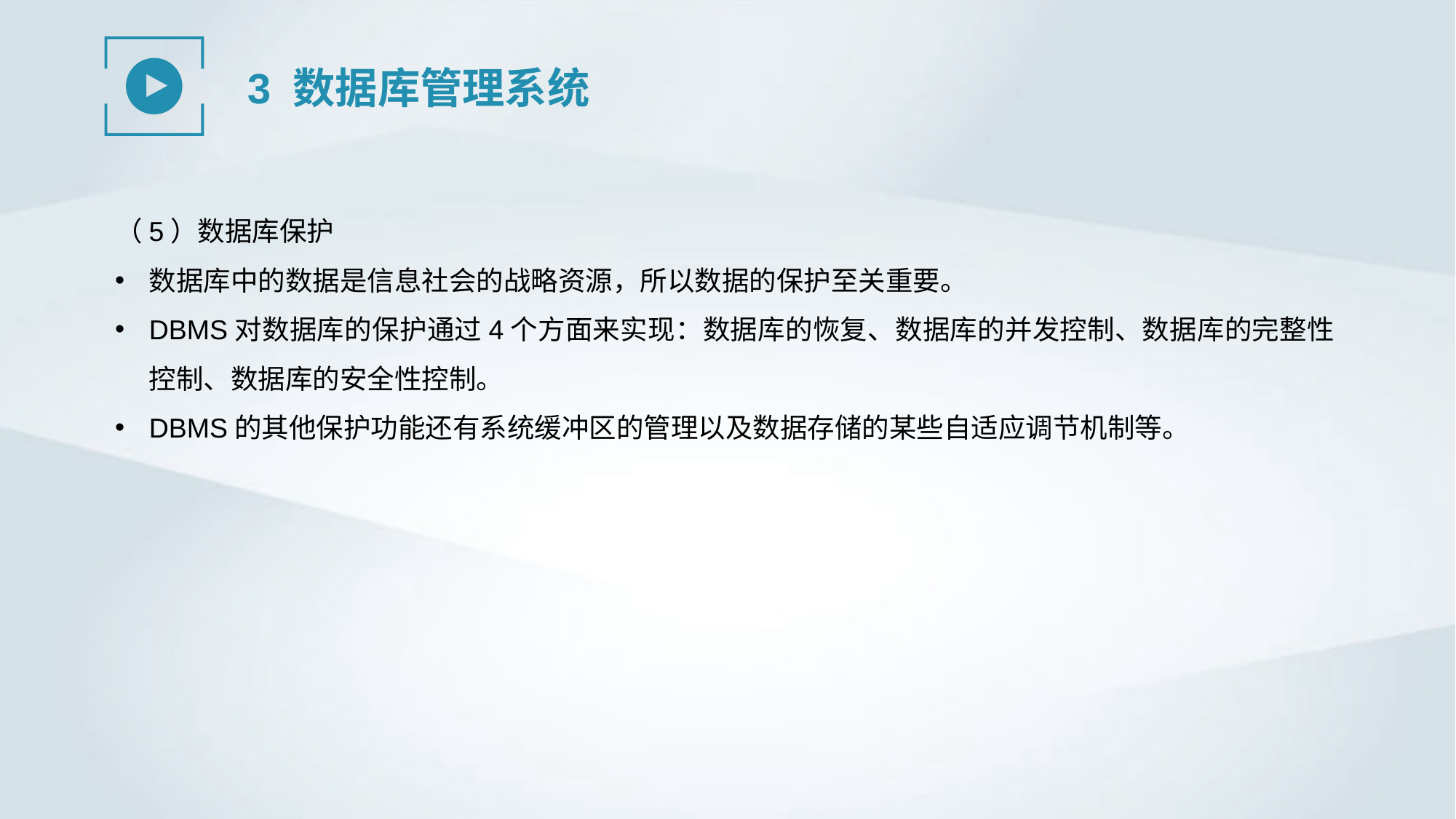

3 数据库管理系统
（5）数据库保护
数据库中的数据是信息社会的战略资源，所以数据的保护至关重要。
DBMS对数据库的保护通过4个方面来实现：数据库的恢复、数据库的并发控制、数据库的完整性控制、数据库的安全性控制。
DBMS的其他保护功能还有系统缓冲区的管理以及数据存储的某些自适应调节机制等。